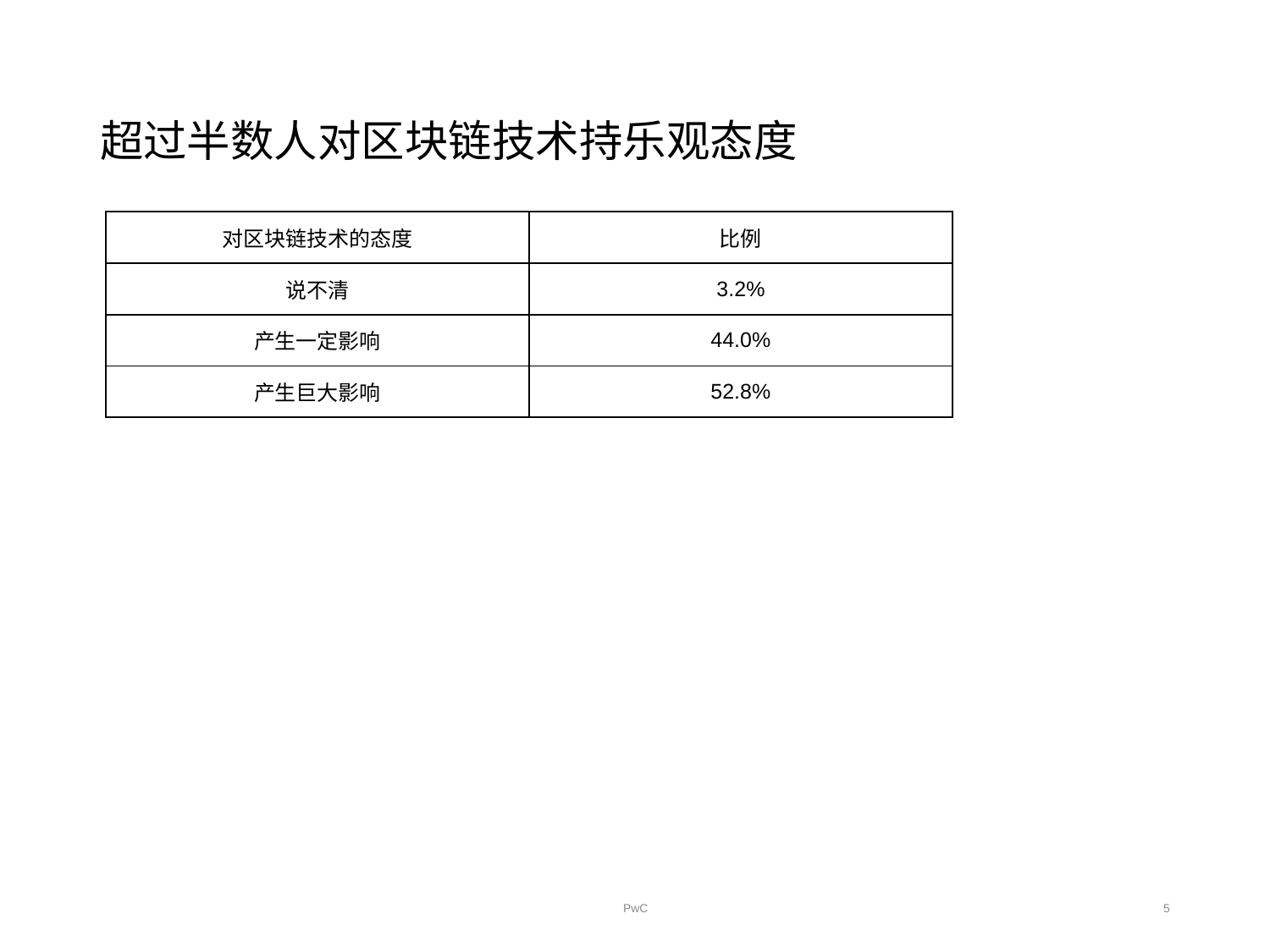

# 超过半数人对区块链技术持乐观态度
| 对区块链技术的态度 | 比例 |
| --- | --- |
| 说不清 | 3.2% |
| 产生一定影响 | 44.0% |
| 产生巨大影响 | 52.8% |
PwC
5